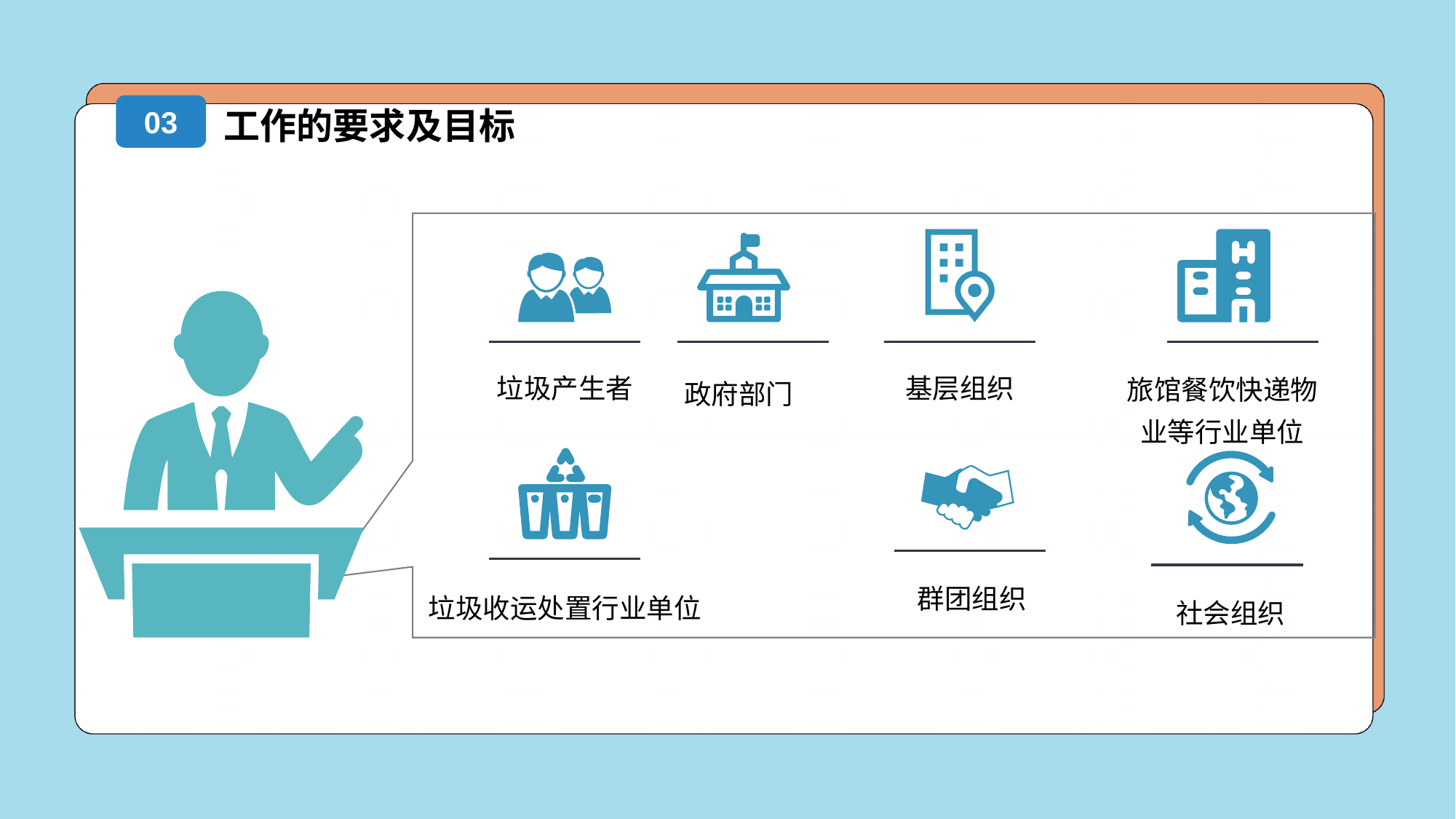

03
工作的要求及目标

垃圾产生者
基层组织
旅馆餐饮快递物业等行业单位
政府部门

群团组织
垃圾收运处置行业单位
社会组织